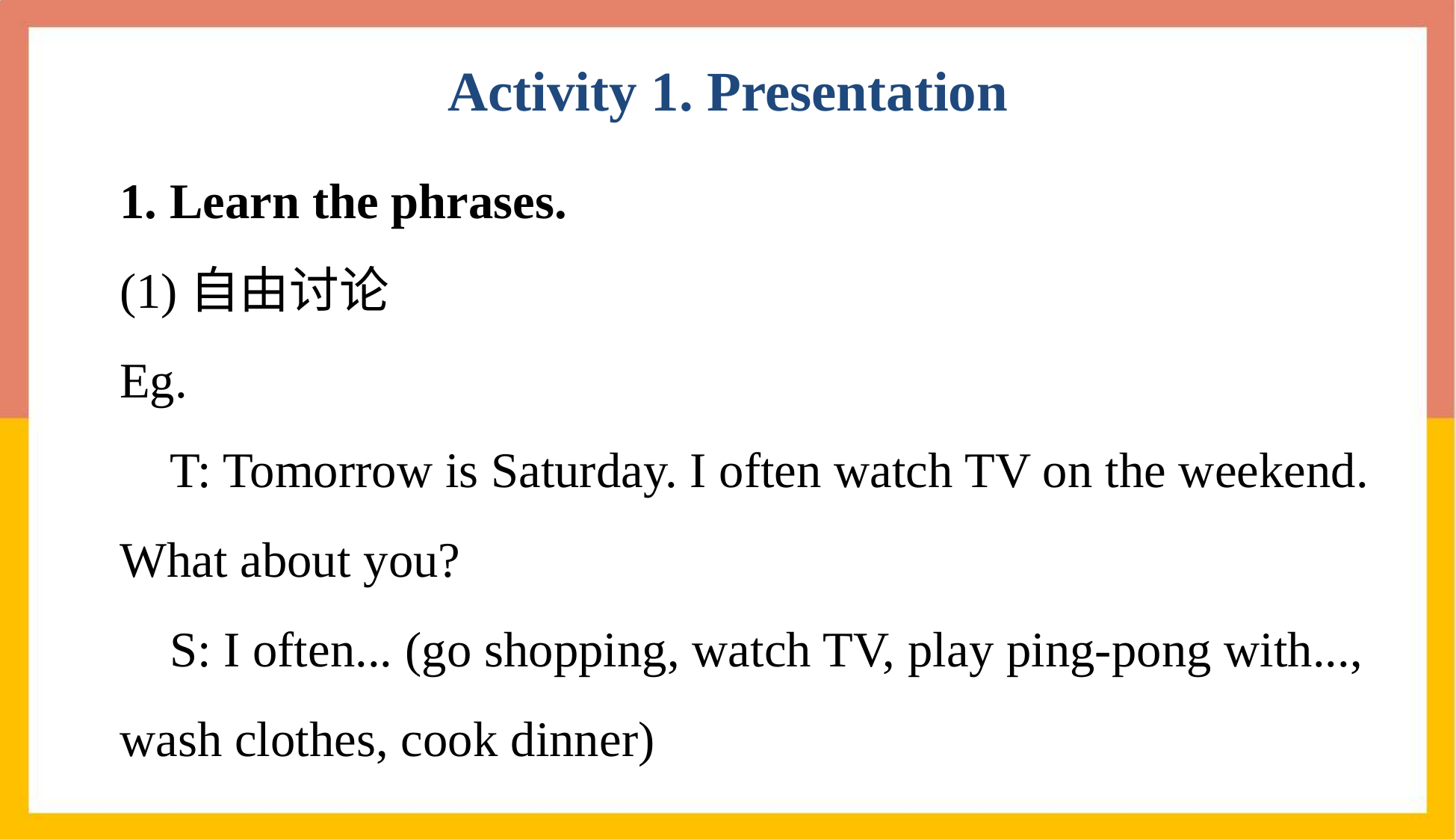

Activity 1. Presentation
1. Learn the phrases.
(1)自由讨论
Eg.
    T: Tomorrow is Saturday. I often watch TV on the weekend. What about you?
    S: I often... (go shopping, watch TV, play ping-pong with..., wash clothes, cook dinner)